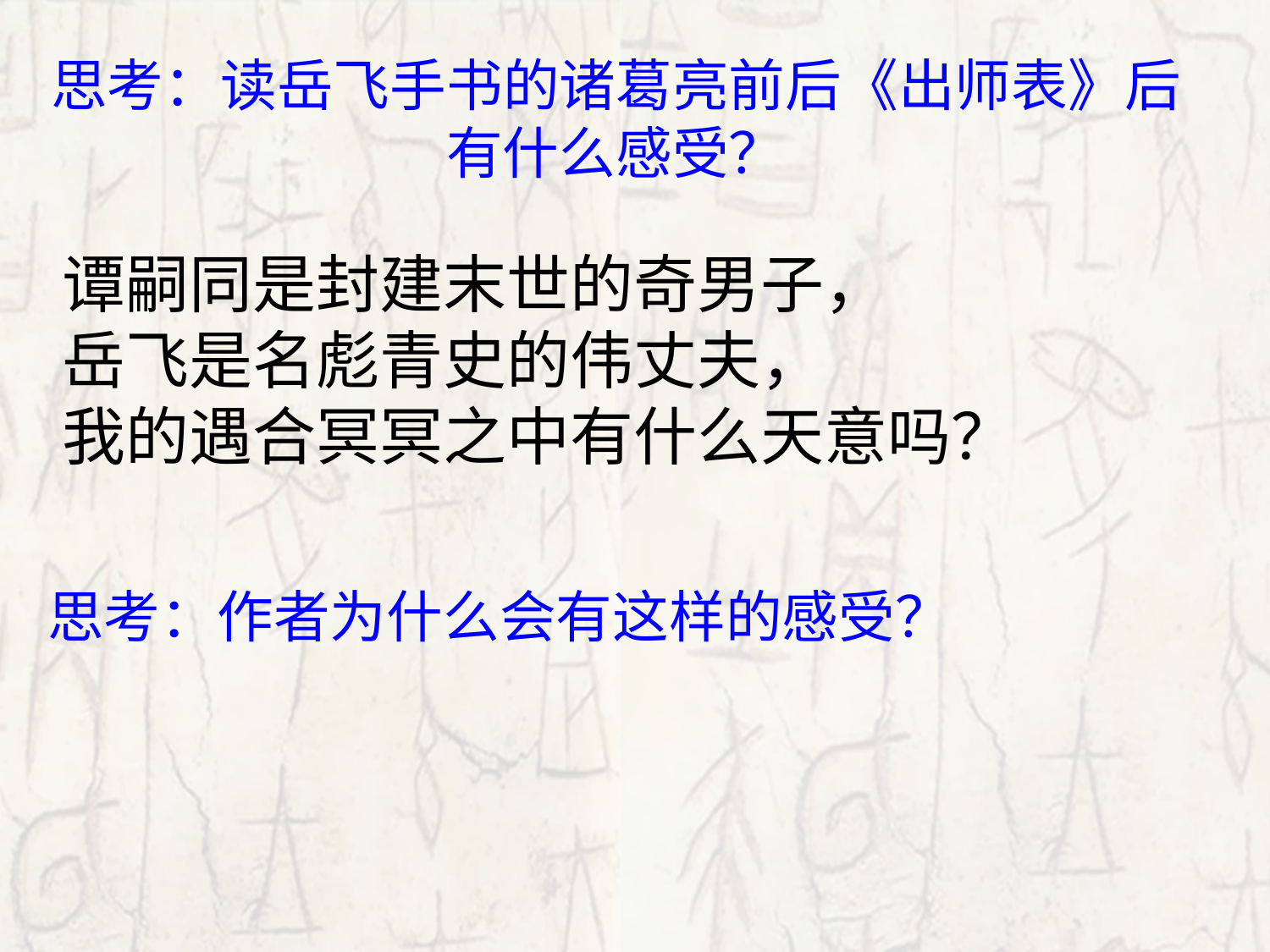

# 思考：读岳飞手书的诸葛亮前后《出师表》后 有什么感受？
谭嗣同是封建末世的奇男子，
岳飞是名彪青史的伟丈夫，
我的遇合冥冥之中有什么天意吗？
思考：作者为什么会有这样的感受？